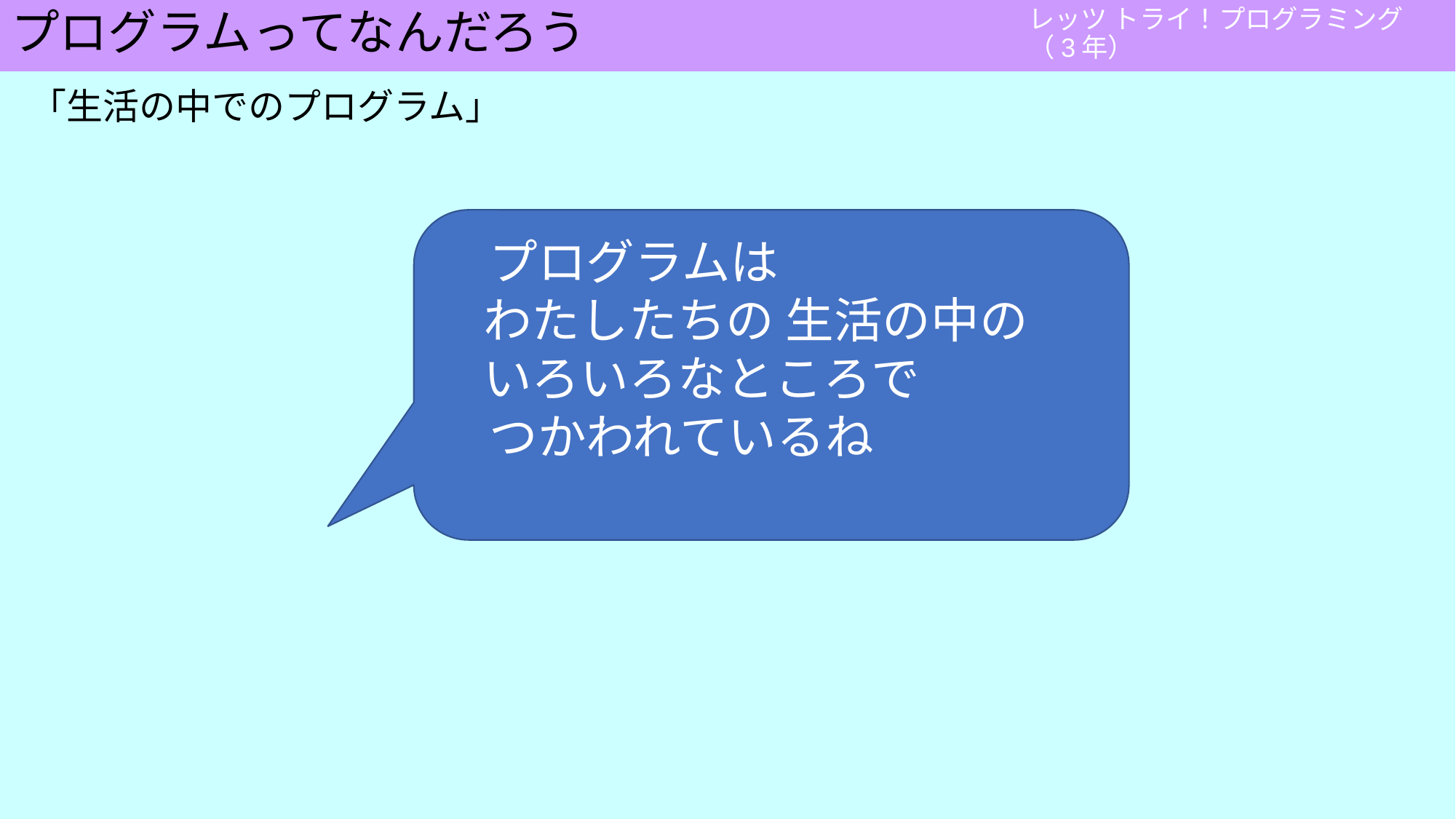

# プログラムってなんだろう
「生活の中でのプログラム」
　プログラムは
　　わたしたちの 生活の中の
　　いろいろなところで
　つかわれているね